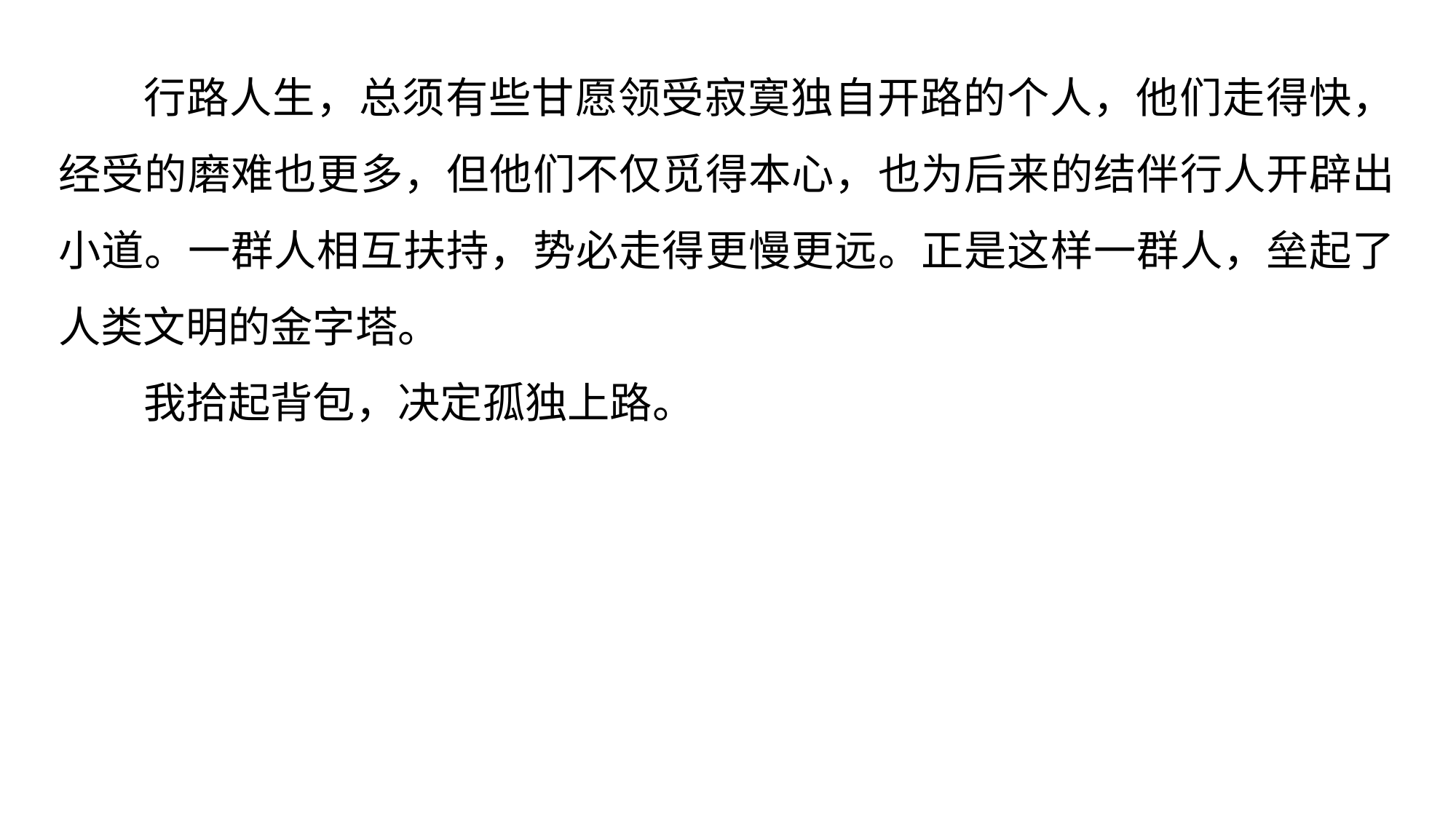

行路人生，总须有些甘愿领受寂寞独自开路的个人，他们走得快，经受的磨难也更多，但他们不仅觅得本心，也为后来的结伴行人开辟出小道。一群人相互扶持，势必走得更慢更远。正是这样一群人，垒起了人类文明的金字塔。
我拾起背包，决定孤独上路。